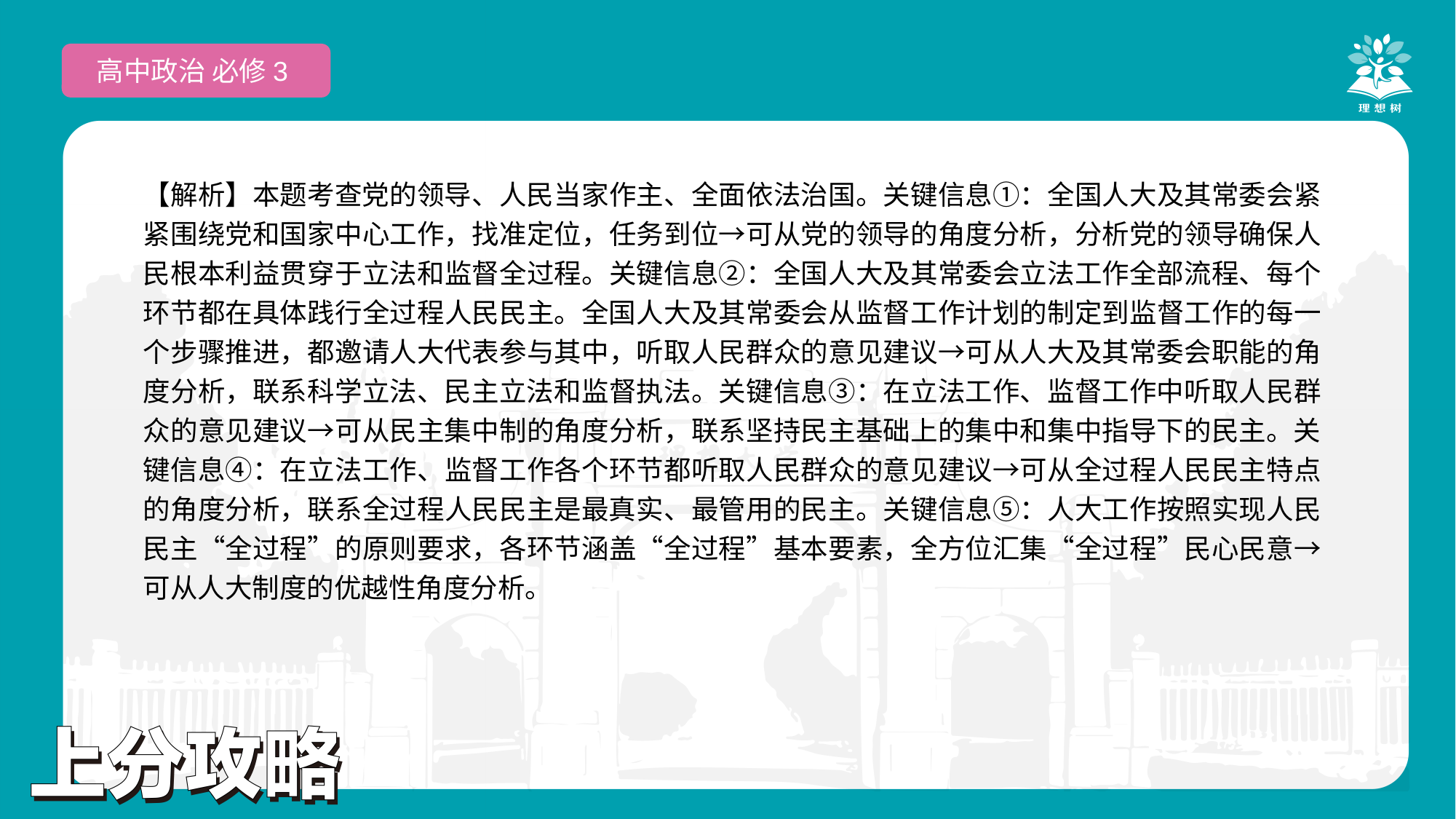

高中政治 必修3
【解析】本题考查党的领导、人民当家作主、全面依法治国。关键信息①：全国人大及其常委会紧紧围绕党和国家中心工作，找准定位，任务到位→可从党的领导的角度分析，分析党的领导确保人民根本利益贯穿于立法和监督全过程。关键信息②：全国人大及其常委会立法工作全部流程、每个环节都在具体践行全过程人民民主。全国人大及其常委会从监督工作计划的制定到监督工作的每一个步骤推进，都邀请人大代表参与其中，听取人民群众的意见建议→可从人大及其常委会职能的角度分析，联系科学立法、民主立法和监督执法。关键信息③：在立法工作、监督工作中听取人民群众的意见建议→可从民主集中制的角度分析，联系坚持民主基础上的集中和集中指导下的民主。关键信息④：在立法工作、监督工作各个环节都听取人民群众的意见建议→可从全过程人民民主特点的角度分析，联系全过程人民民主是最真实、最管用的民主。关键信息⑤：人大工作按照实现人民民主“全过程”的原则要求，各环节涵盖“全过程”基本要素，全方位汇集“全过程”民心民意→可从人大制度的优越性角度分析。